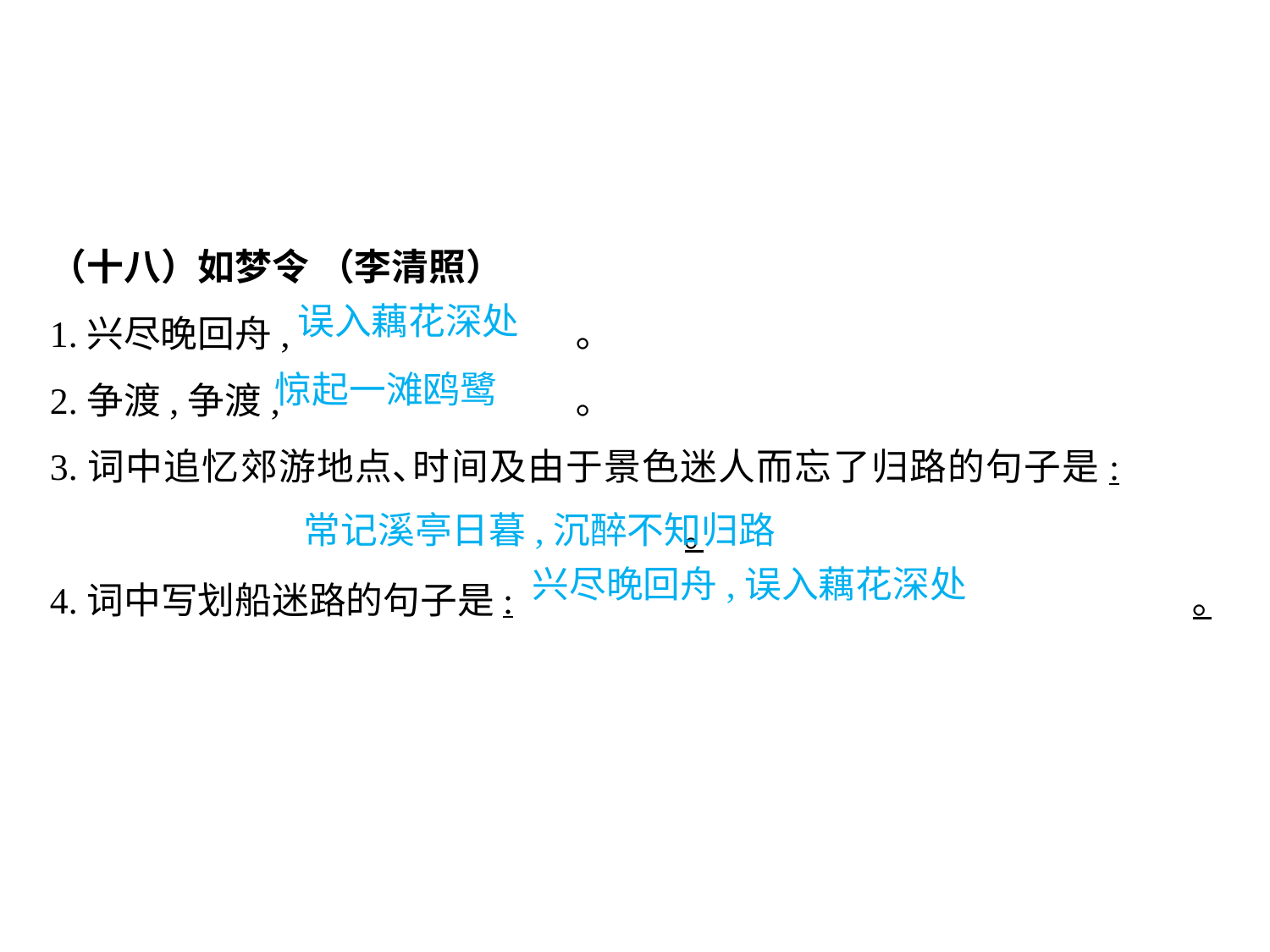

（十八）如梦令 （李清照）
1.兴尽晚回舟,			 ｡
2.争渡,争渡,			 ｡
3.词中追忆郊游地点､时间及由于景色迷人而忘了归路的句子是:						｡
4.词中写划船迷路的句子是:						｡
误入藕花深处
惊起一滩鸥鹭
											常记溪亭日暮,沉醉不知归路
兴尽晚回舟,误入藕花深处